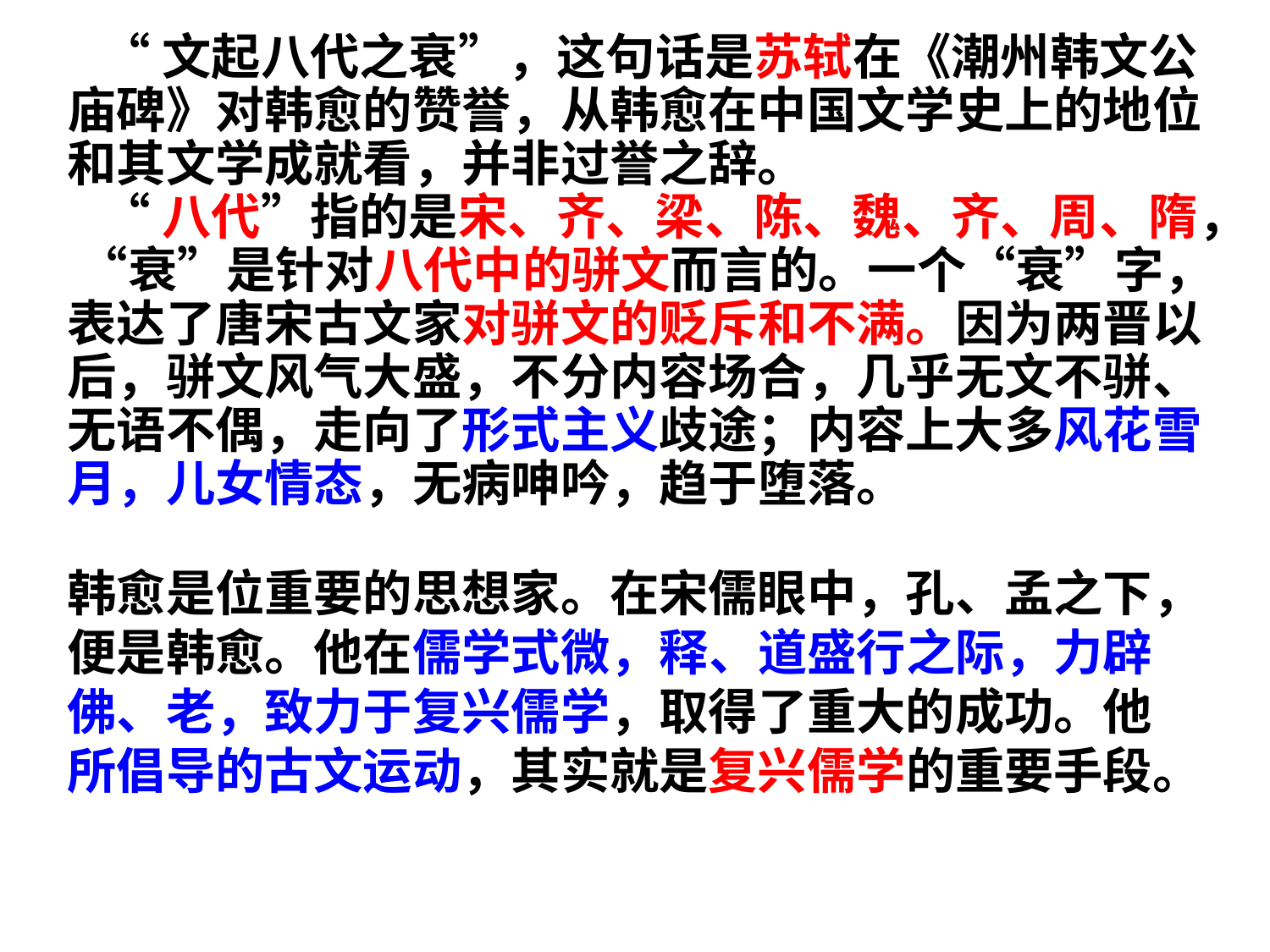

“文起八代之衰”，这句话是苏轼在《潮州韩文公庙碑》对韩愈的赞誉，从韩愈在中国文学史上的地位和其文学成就看，并非过誉之辞。
   “八代”指的是宋、齐、梁、陈、魏、齐、周、隋， “衰”是针对八代中的骈文而言的。一个“衰”字，表达了唐宋古文家对骈文的贬斥和不满。因为两晋以后，骈文风气大盛，不分内容场合，几乎无文不骈、无语不偶，走向了形式主义歧途；内容上大多风花雪月，儿女情态，无病呻吟，趋于堕落。
韩愈是位重要的思想家。在宋儒眼中，孔、孟之下，便是韩愈。他在儒学式微，释、道盛行之际，力辟佛、老，致力于复兴儒学，取得了重大的成功。他所倡导的古文运动，其实就是复兴儒学的重要手段。